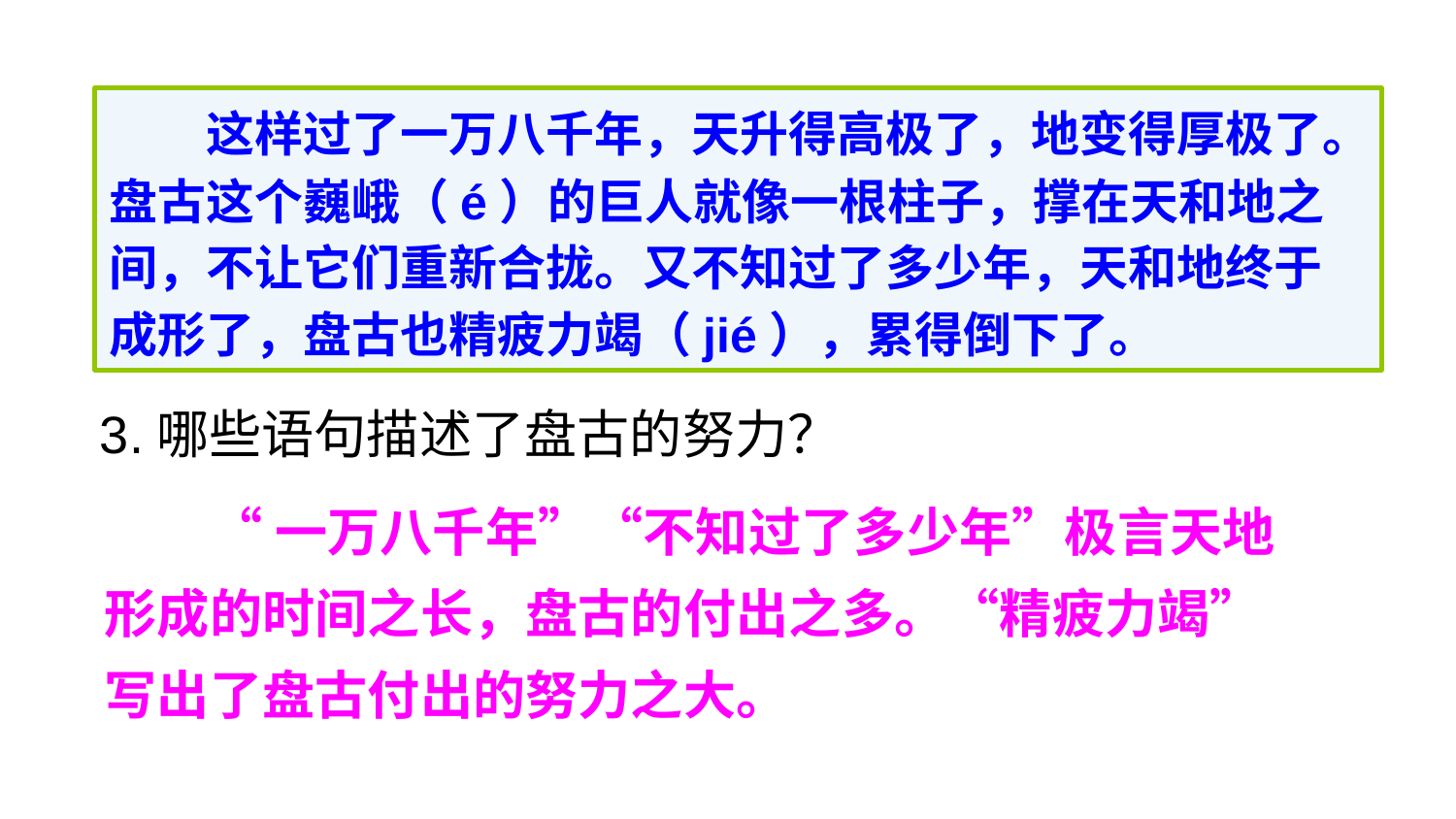

这样过了一万八千年，天升得高极了，地变得厚极了。盘古这个巍峨（é）的巨人就像一根柱子，撑在天和地之间，不让它们重新合拢。又不知过了多少年，天和地终于成形了，盘古也精疲力竭（jié），累得倒下了。
3.哪些语句描述了盘古的努力？
“一万八千年”“不知过了多少年”极言天地形成的时间之长，盘古的付出之多。“精疲力竭”写出了盘古付出的努力之大。